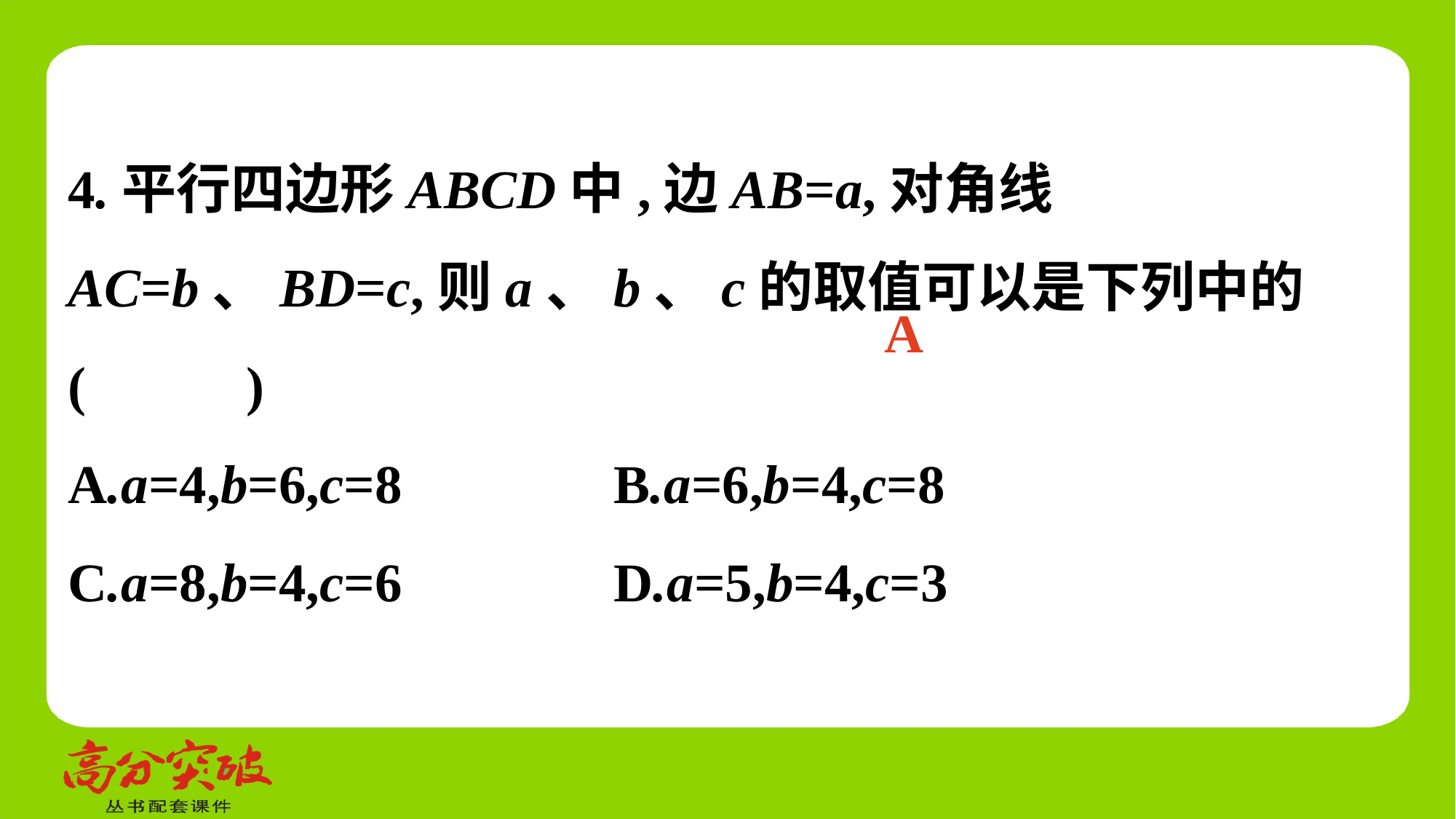

4.平行四边形ABCD中,边AB=a,对角线AC=b、BD=c,则a、b、c的取值可以是下列中的 (　  　)
A.a=4,b=6,c=8	        B.a=6,b=4,c=8
C.a=8,b=4,c=6	        D.a=5,b=4,c=3
A